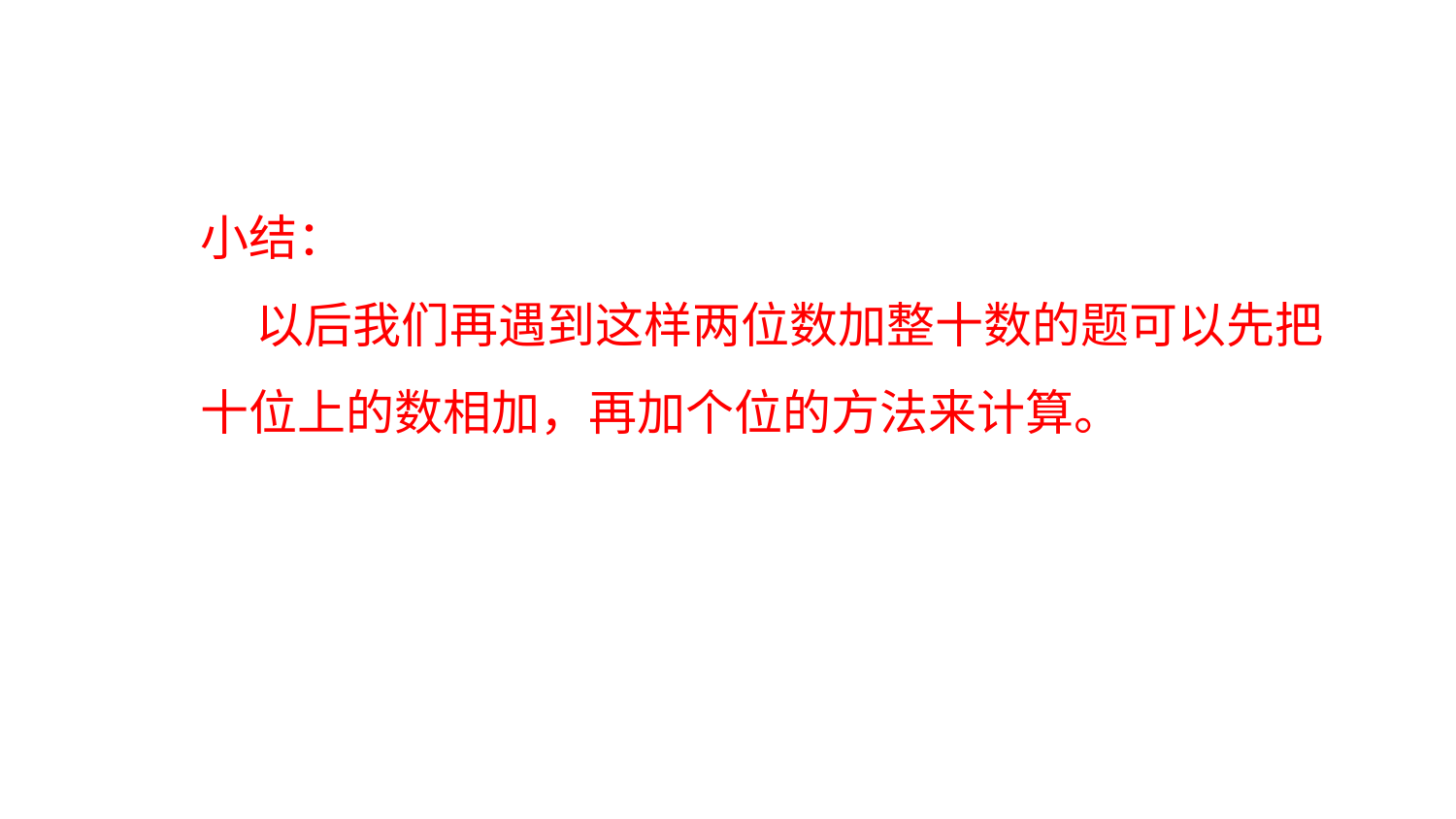

小结：
    以后我们再遇到这样两位数加整十数的题可以先把十位上的数相加，再加个位的方法来计算。